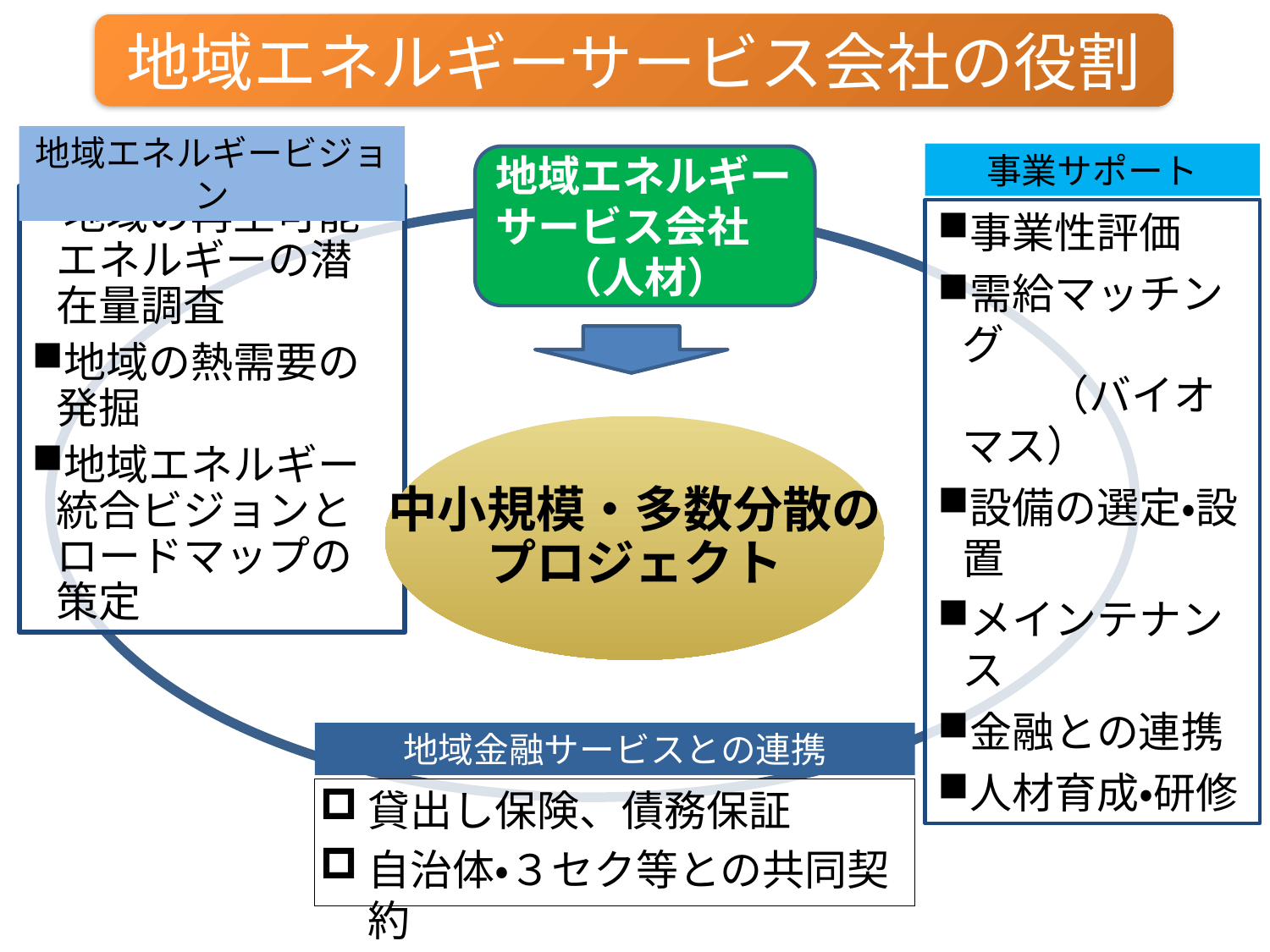

地域エネルギーサービス会社の役割
地域エネルギービジョン
事業サポート
地域エネルギーサービス会社
（人材）
地域の再生可能エネルギーの潜在量調査
地域の熱需要の発掘
地域エネルギー統合ビジョンとロードマップの策定
事業性評価
需給マッチング　　　　　　　（バイオマス）
設備の選定・設置
メインテナンス
金融との連携
人材育成・研修

中小規模・多数分散の
プロジェクト
地域金融サービスとの連携
貸出し保険、債務保証
自治体・３セク等との共同契約